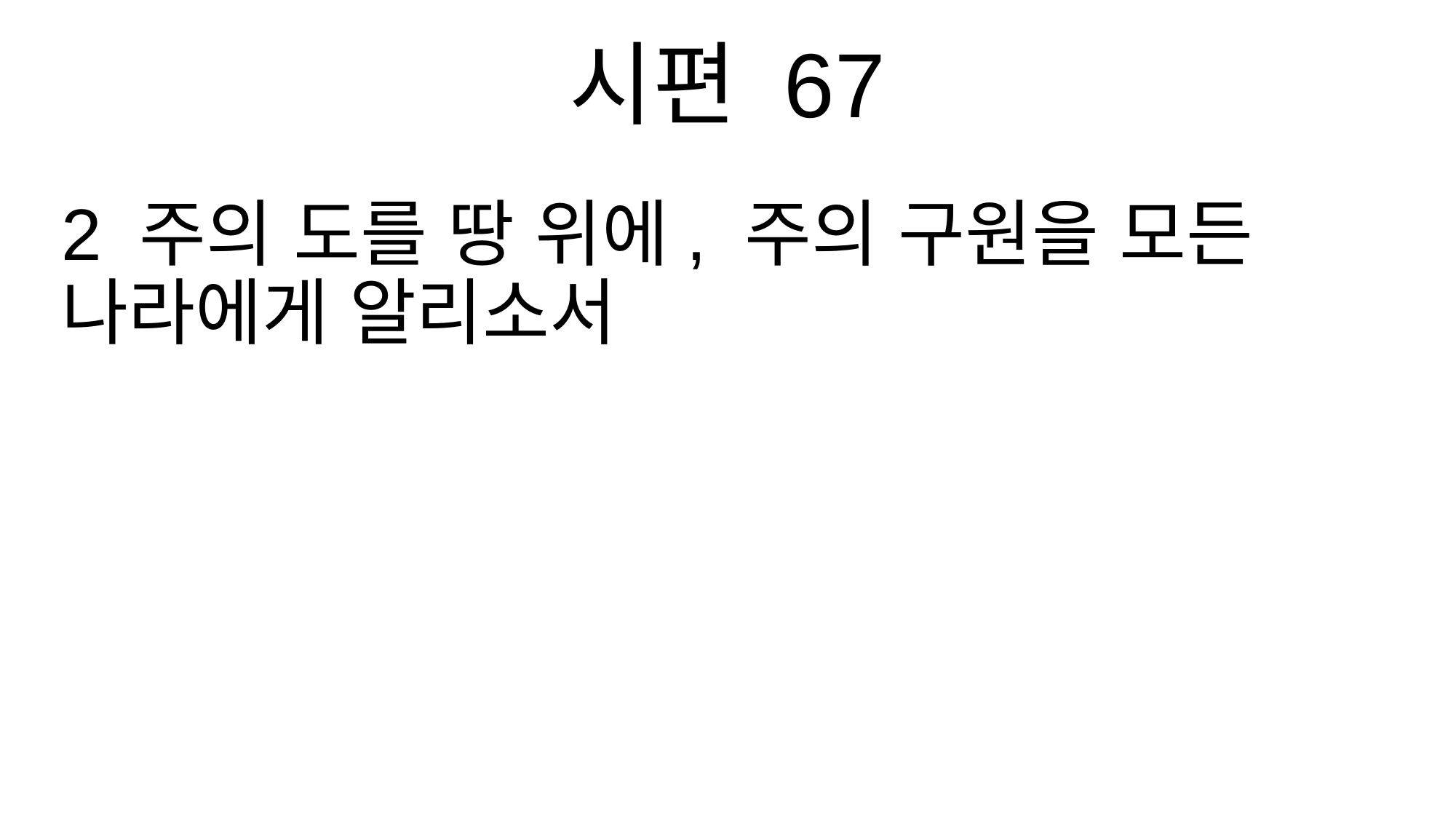

시편 67
2 주의 도를 땅 위에, 주의 구원을 모든 나라에게 알리소서